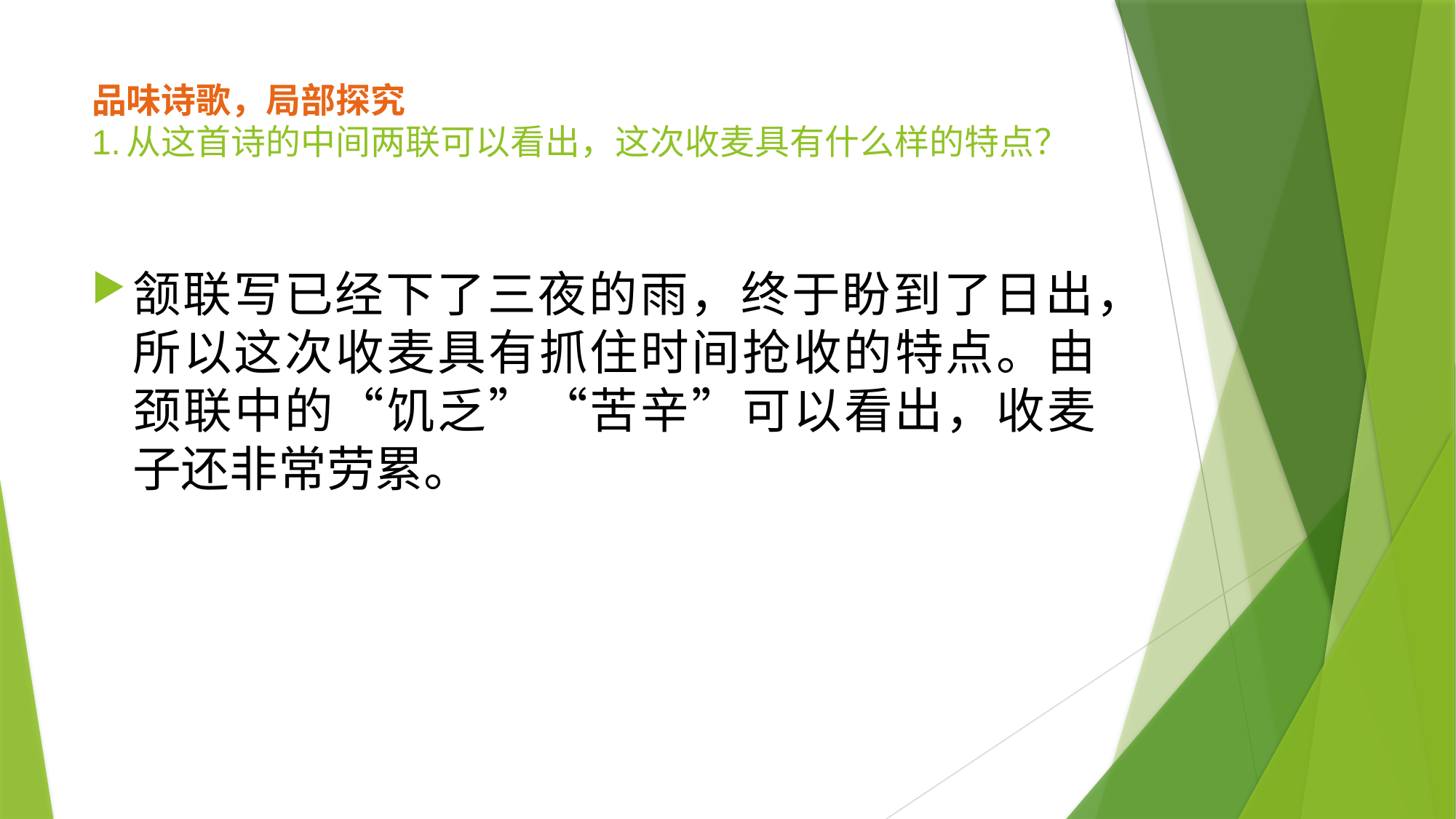

# 品味诗歌，局部探究 1.从这首诗的中间两联可以看出，这次收麦具有什么样的特点？
颔联写已经下了三夜的雨，终于盼到了日出，所以这次收麦具有抓住时间抢收的特点。由颈联中的“饥乏”“苦辛”可以看出，收麦子还非常劳累。